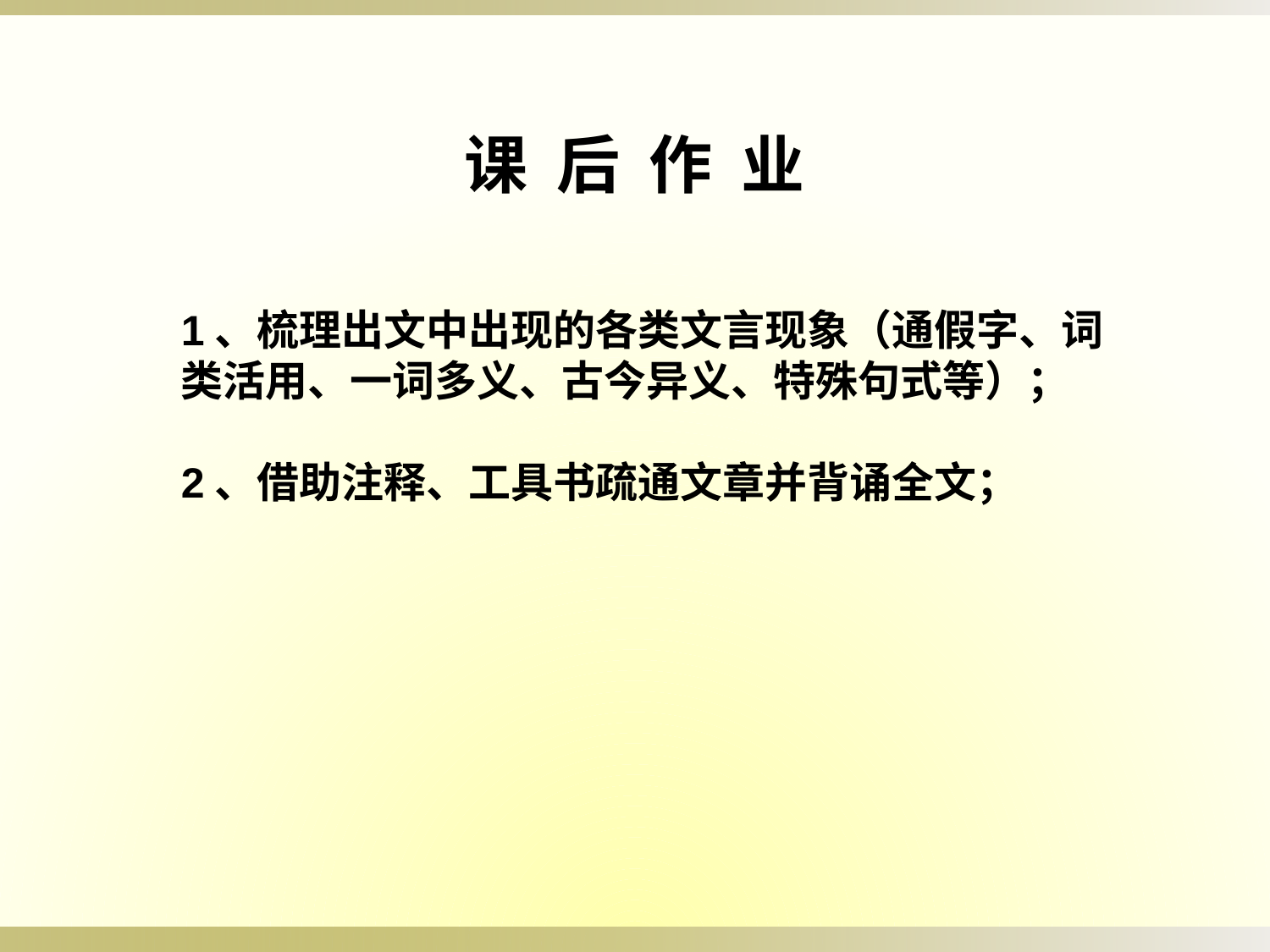

课  后  作  业
1、梳理出文中出现的各类文言现象（通假字、词类活用、一词多义、古今异义、特殊句式等）；

2、借助注释、工具书疏通文章并背诵全文；